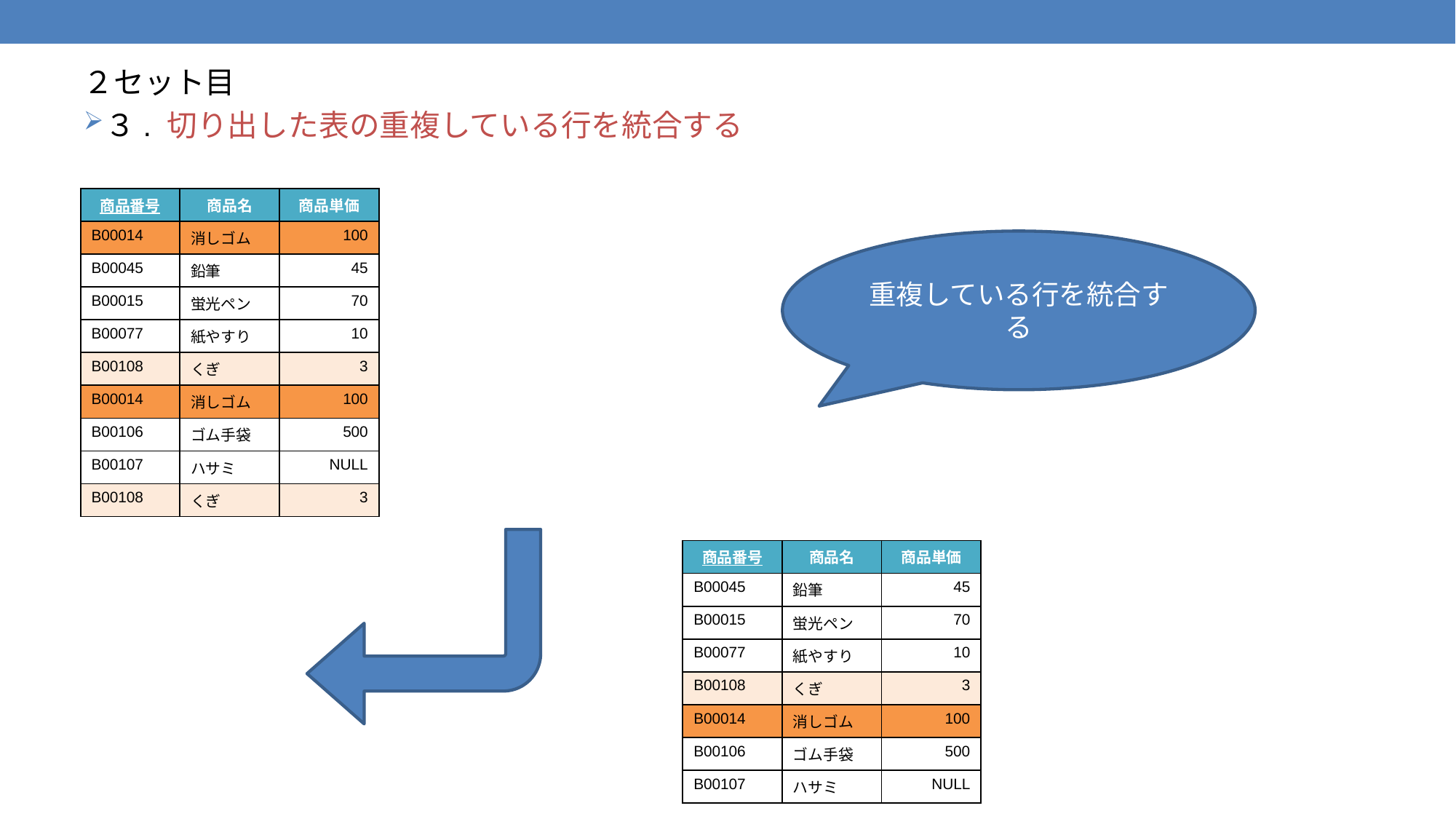

２セット目
３. 切り出した表の重複している行を統合する

| 商品番号 | 商品名 | 商品単価 |
| --- | --- | --- |
| B00014 | 消しゴム | 100 |
| B00045 | 鉛筆 | 45 |
| B00015 | 蛍光ペン | 70 |
| B00077 | 紙やすり | 10 |
| B00108 | くぎ | 3 |
| B00014 | 消しゴム | 100 |
| B00106 | ゴム手袋 | 500 |
| B00107 | ハサミ | NULL |
| B00108 | くぎ | 3 |
重複している行を統合する

| 商品番号 | 商品名 | 商品単価 |
| --- | --- | --- |
| B00045 | 鉛筆 | 45 |
| B00015 | 蛍光ペン | 70 |
| B00077 | 紙やすり | 10 |
| B00108 | くぎ | 3 |
| B00014 | 消しゴム | 100 |
| B00106 | ゴム手袋 | 500 |
| B00107 | ハサミ | NULL |